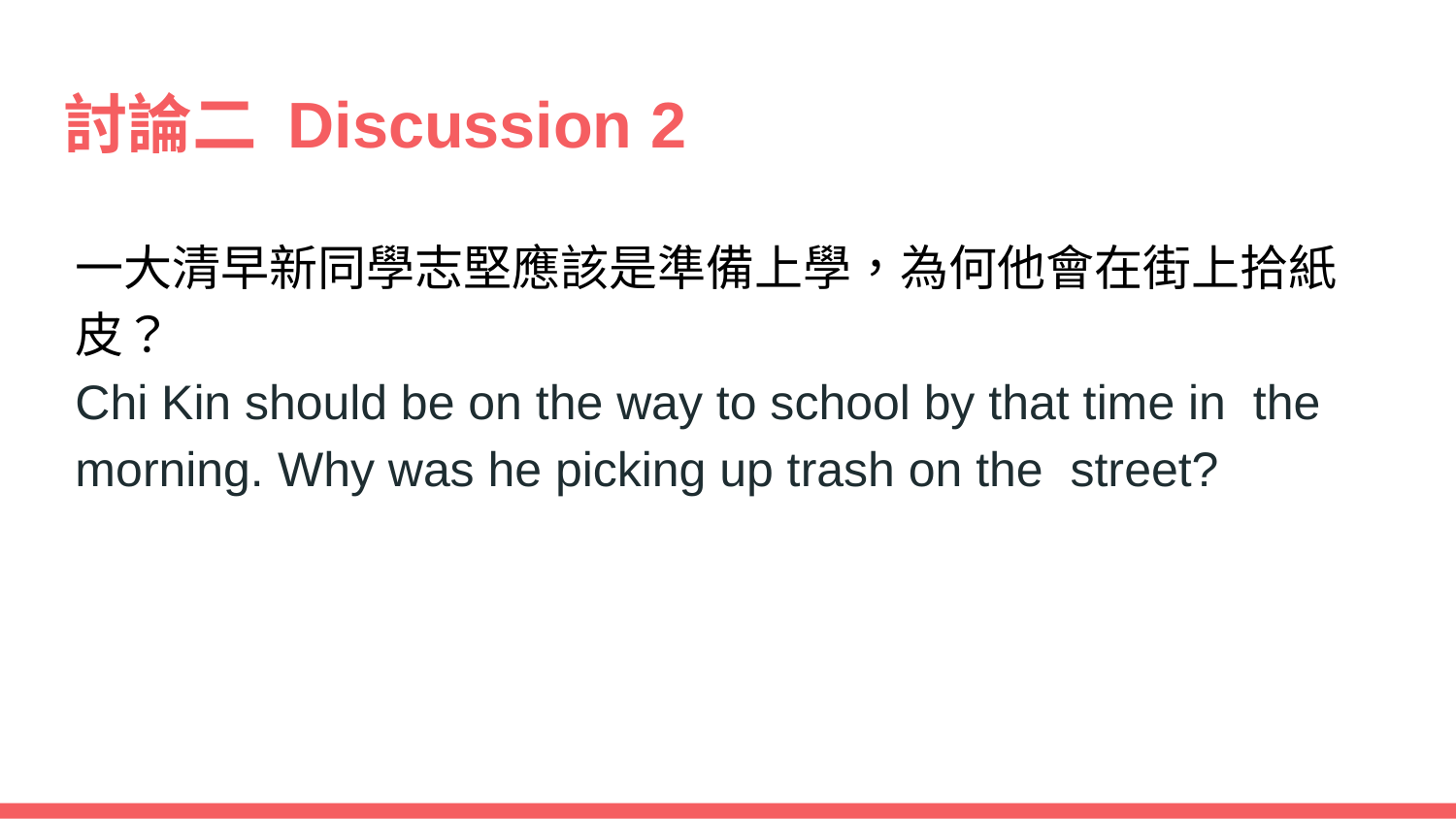

討論二 Discussion 2

一大清早新同學志堅應該是準備上學，為何他會在街上拾紙皮？
Chi Kin should be on the way to school by that time in  the morning. Why was he picking up trash on the  street?